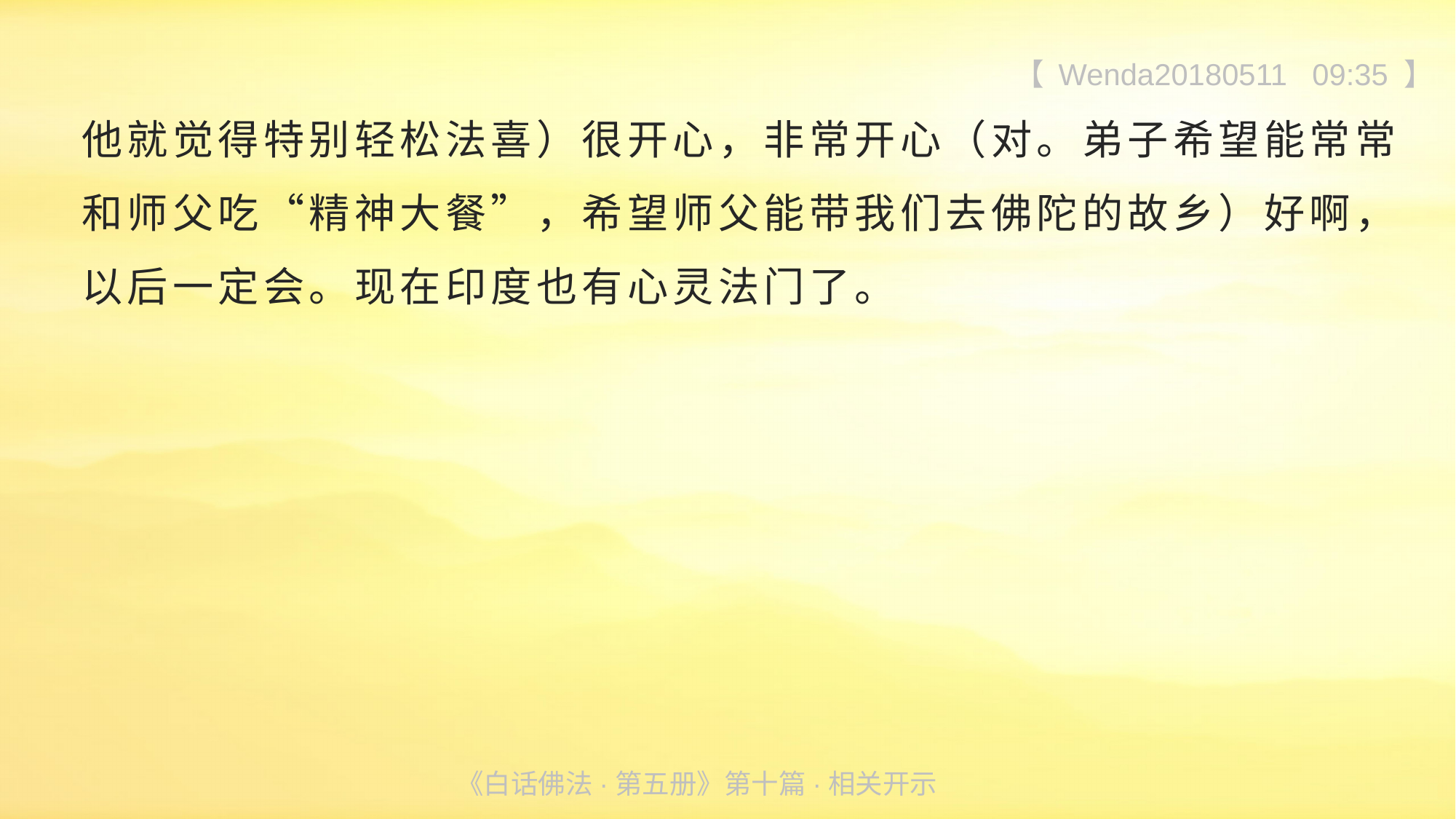

【 Wenda20180511   09:35 】
他就觉得特别轻松法喜）很开心，非常开心（对。弟子希望能常常和师父吃“精神大餐”，希望师父能带我们去佛陀的故乡）好啊，以后一定会。现在印度也有心灵法门了。

《白话佛法·第五册》第十篇·相关开示